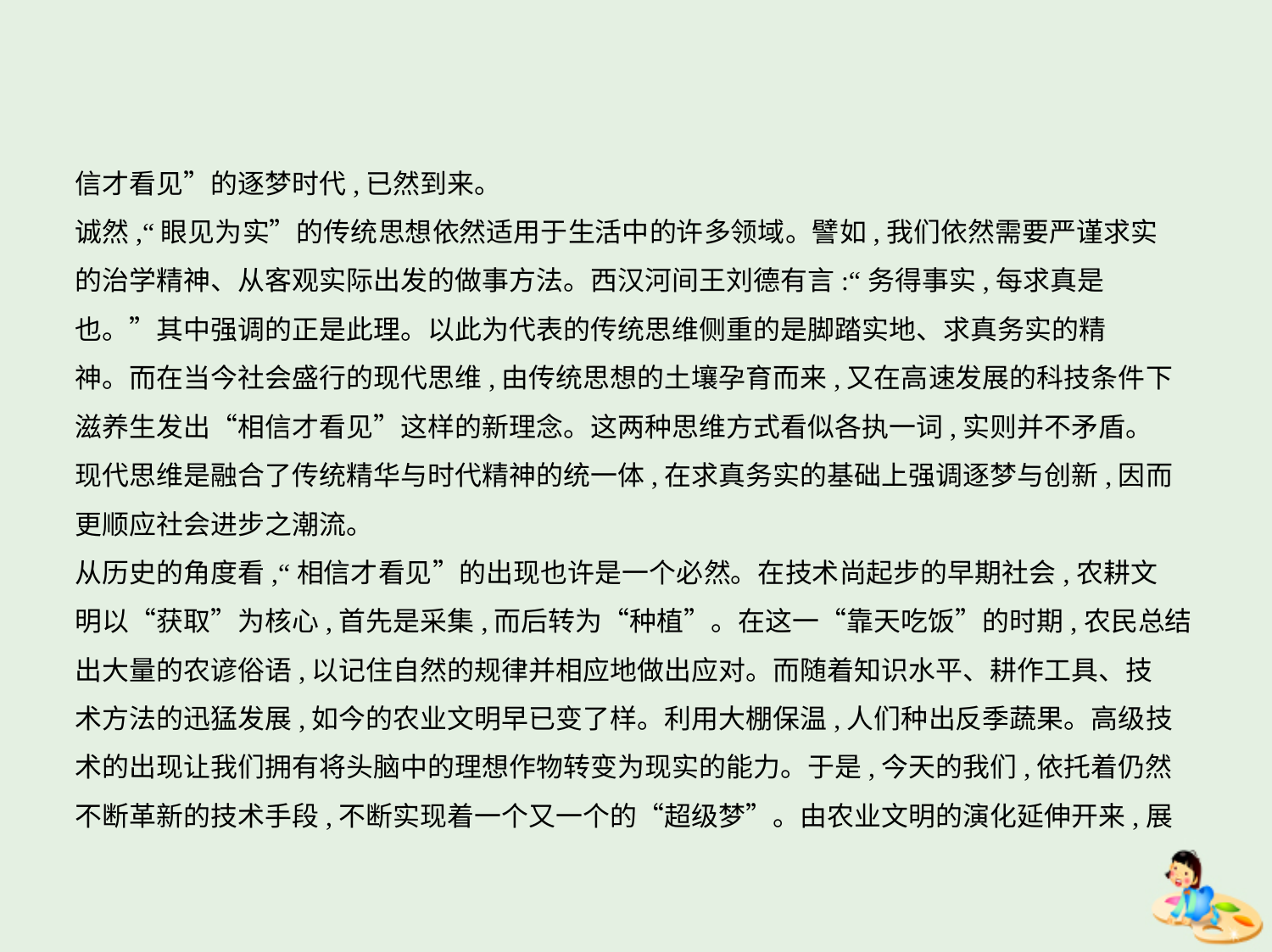

信才看见”的逐梦时代,已然到来。
诚然,“眼见为实”的传统思想依然适用于生活中的许多领域。譬如,我们依然需要严谨求实
的治学精神、从客观实际出发的做事方法。西汉河间王刘德有言:“务得事实,每求真是
也。”其中强调的正是此理。以此为代表的传统思维侧重的是脚踏实地、求真务实的精
神。而在当今社会盛行的现代思维,由传统思想的土壤孕育而来,又在高速发展的科技条件下
滋养生发出“相信才看见”这样的新理念。这两种思维方式看似各执一词,实则并不矛盾。
现代思维是融合了传统精华与时代精神的统一体,在求真务实的基础上强调逐梦与创新,因而
更顺应社会进步之潮流。
从历史的角度看,“相信才看见”的出现也许是一个必然。在技术尚起步的早期社会,农耕文
明以“获取”为核心,首先是采集,而后转为“种植”。在这一“靠天吃饭”的时期,农民总结
出大量的农谚俗语,以记住自然的规律并相应地做出应对。而随着知识水平、耕作工具、技
术方法的迅猛发展,如今的农业文明早已变了样。利用大棚保温,人们种出反季蔬果。高级技
术的出现让我们拥有将头脑中的理想作物转变为现实的能力。于是,今天的我们,依托着仍然
不断革新的技术手段,不断实现着一个又一个的“超级梦”。由农业文明的演化延伸开来,展